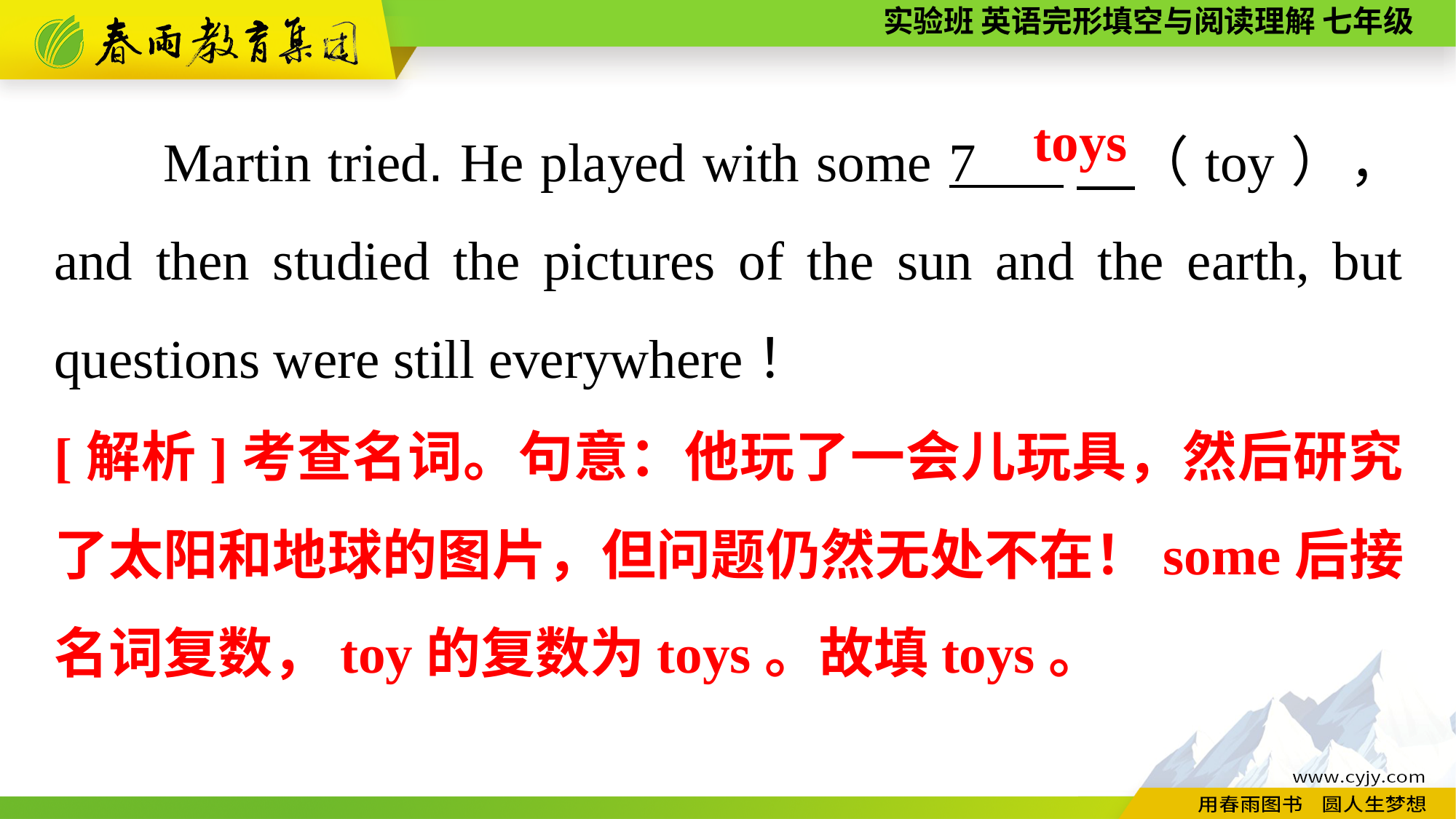

Martin tried. He played with some 7     　（toy）， and then studied the pictures of the sun and the earth, but questions were still everywhere！
toys
[解析]考查名词。句意：他玩了一会儿玩具，然后研究了太阳和地球的图片，但问题仍然无处不在！some后接名词复数，toy的复数为toys。故填toys。